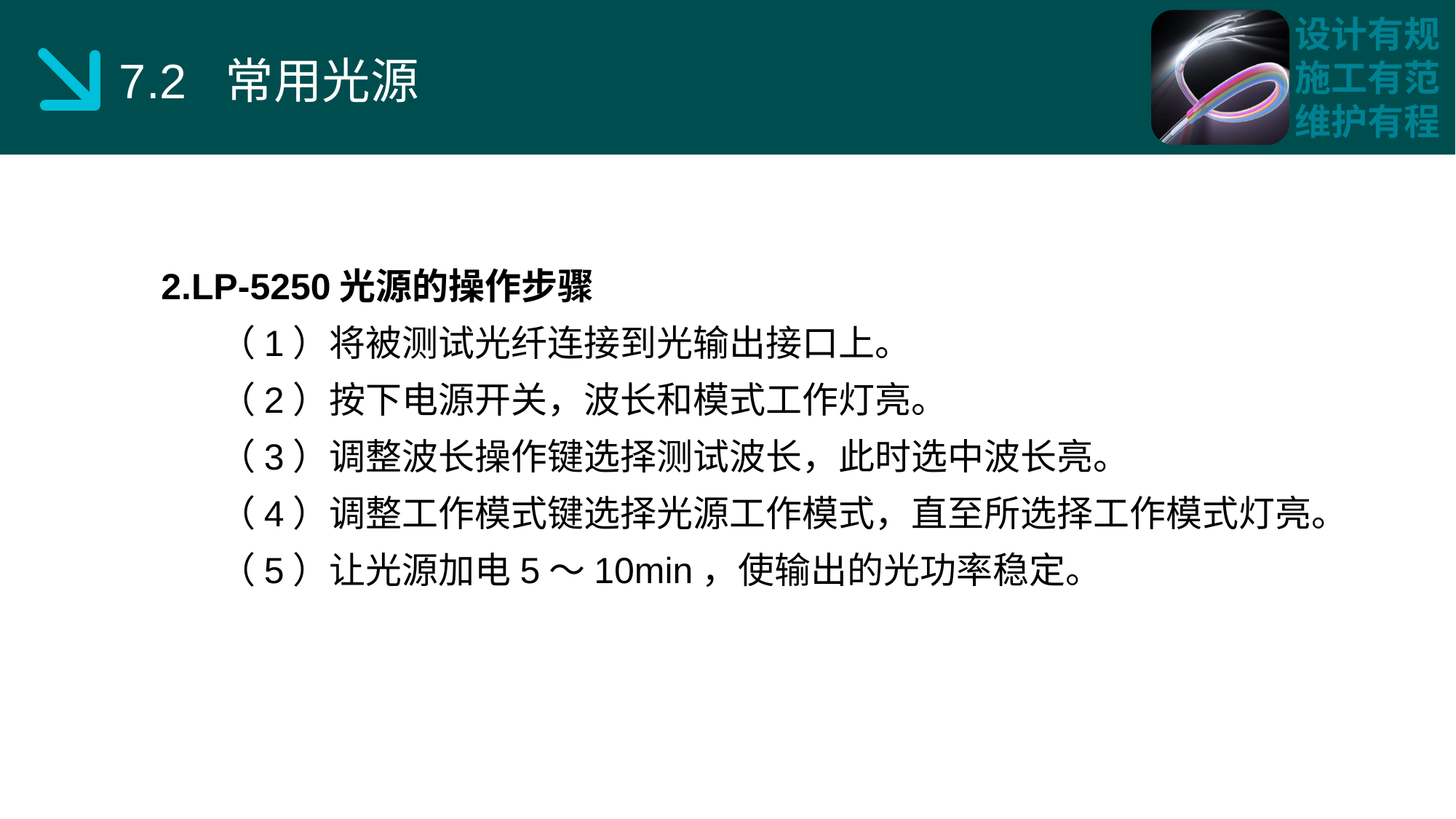

7.2  常用光源

2.LP-5250光源的操作步骤
      （1）将被测试光纤连接到光输出接口上。
      （2）按下电源开关，波长和模式工作灯亮。
      （3）调整波长操作键选择测试波长，此时选中波长亮。
      （4）调整工作模式键选择光源工作模式，直至所选择工作模式灯亮。
      （5）让光源加电5～10min，使输出的光功率稳定。